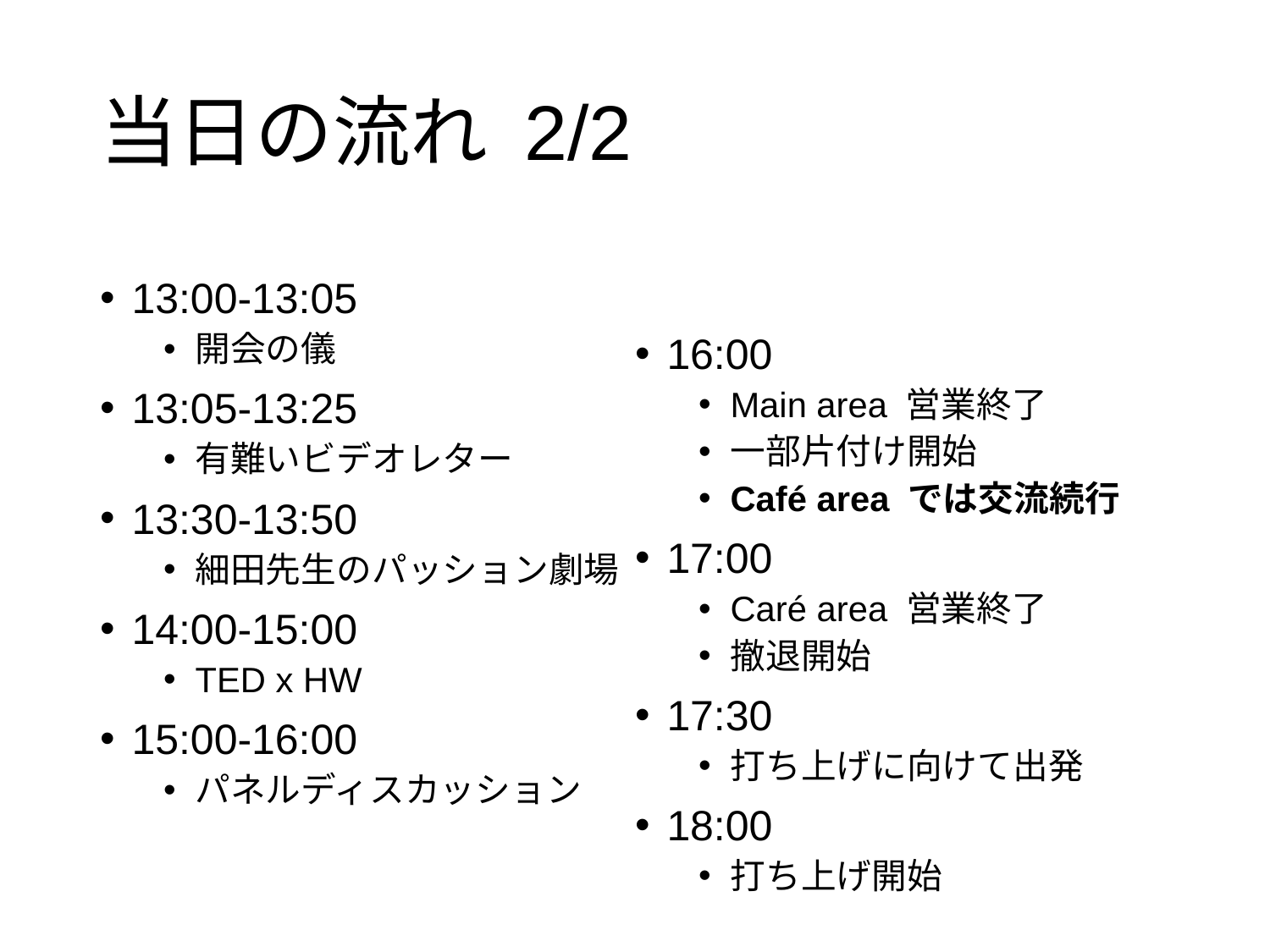

# 当日の流れ 2/2
13:00-13:05
開会の儀
13:05-13:25
有難いビデオレター
13:30-13:50
細田先生のパッション劇場
14:00-15:00
TED x HW
15:00-16:00
パネルディスカッション

16:00
Main area 営業終了
一部片付け開始
Café area では交流続行
17:00
Caré area 営業終了
撤退開始
17:30
打ち上げに向けて出発
18:00
打ち上げ開始